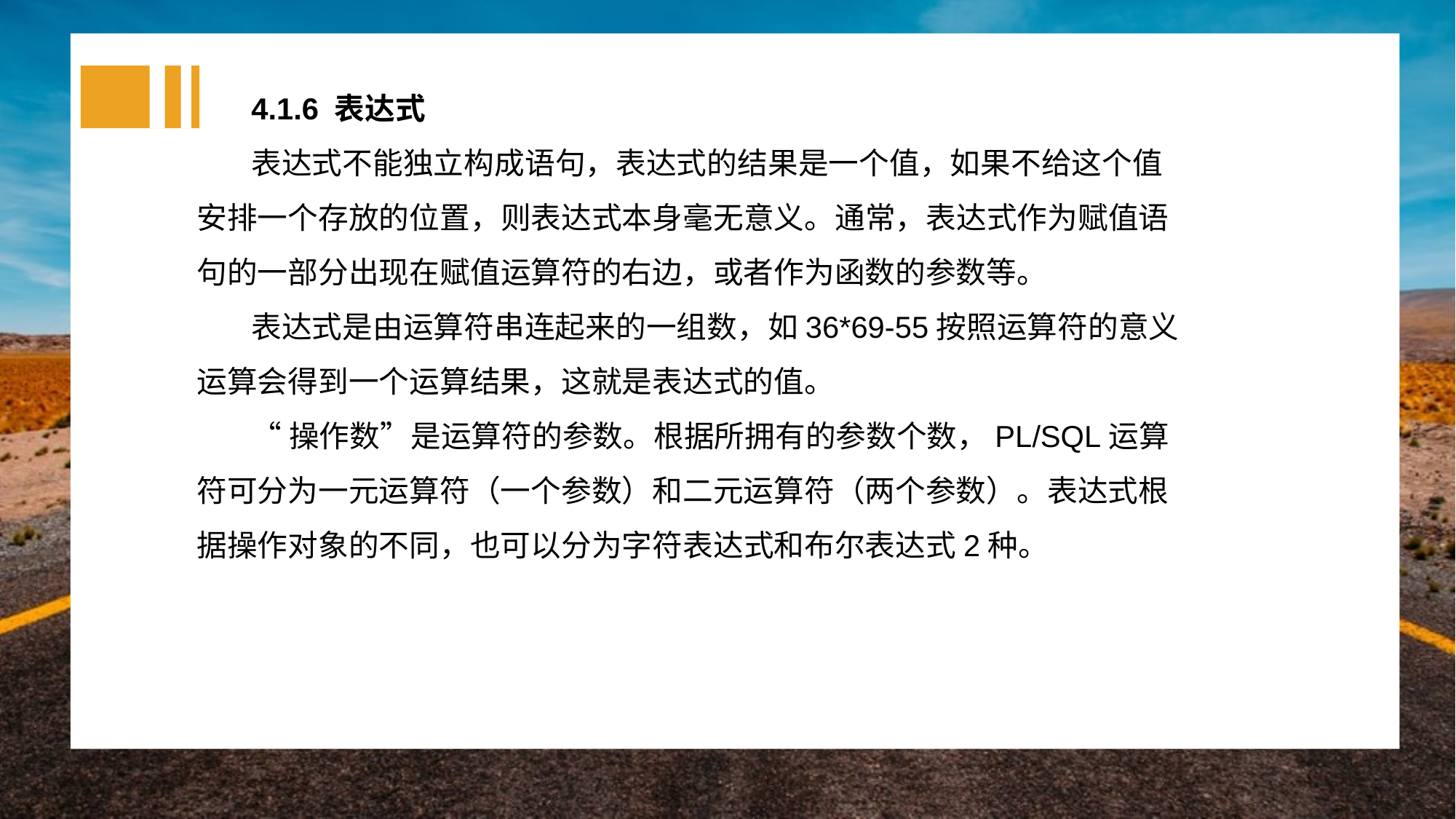

4.1.6 表达式
表达式不能独立构成语句，表达式的结果是一个值，如果不给这个值安排一个存放的位置，则表达式本身毫无意义。通常，表达式作为赋值语句的一部分出现在赋值运算符的右边，或者作为函数的参数等。
表达式是由运算符串连起来的一组数，如36*69-55按照运算符的意义运算会得到一个运算结果，这就是表达式的值。
“操作数”是运算符的参数。根据所拥有的参数个数，PL/SQL运算符可分为一元运算符（一个参数）和二元运算符（两个参数）。表达式根据操作对象的不同，也可以分为字符表达式和布尔表达式2种。